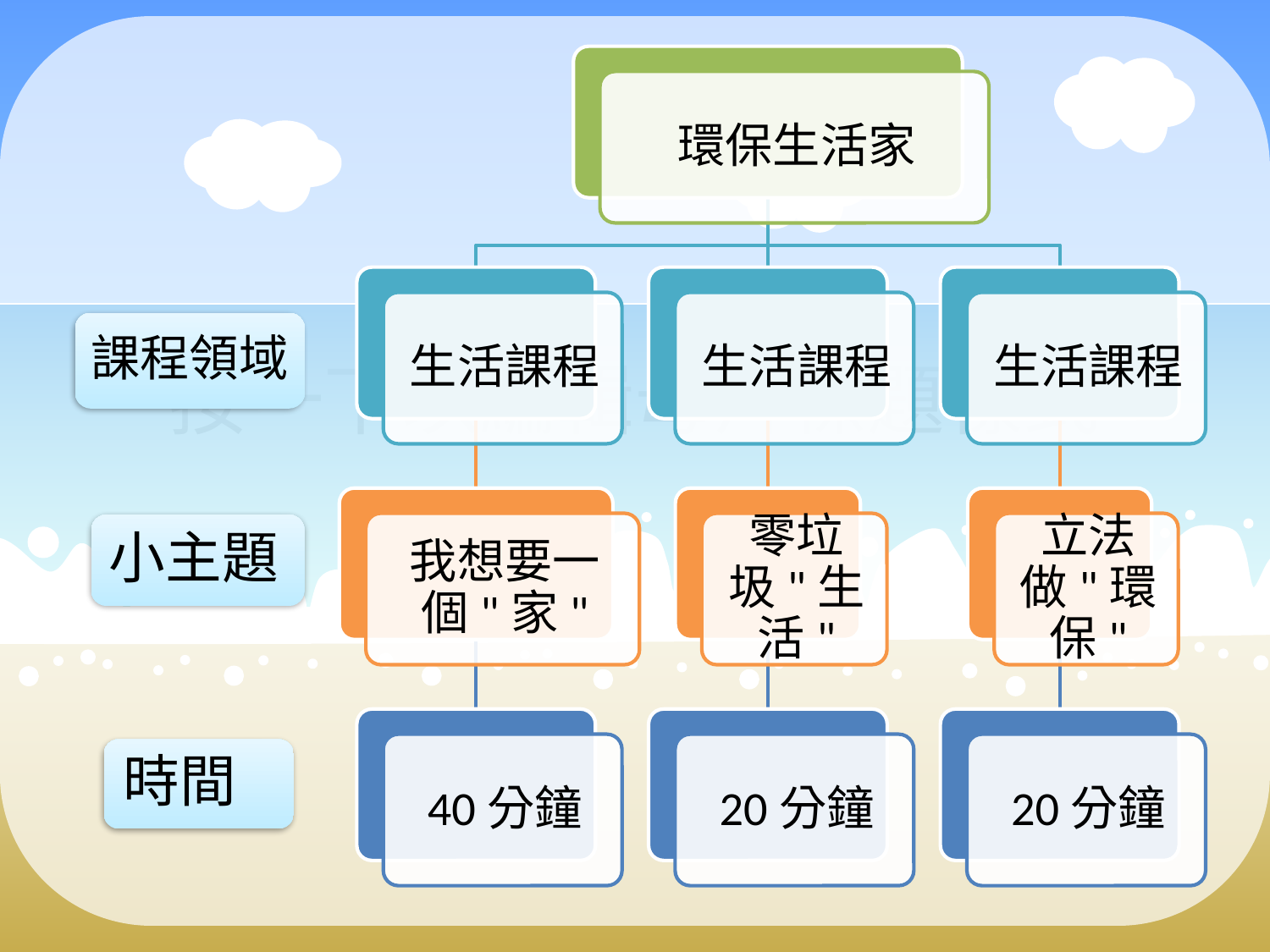

環保生活家
生活課程
我想要一個"家"
40分鐘
生活課程
零垃圾"生活"
20分鐘
生活課程
立法做"環保"
20分鐘

課程領域

小主題

時間